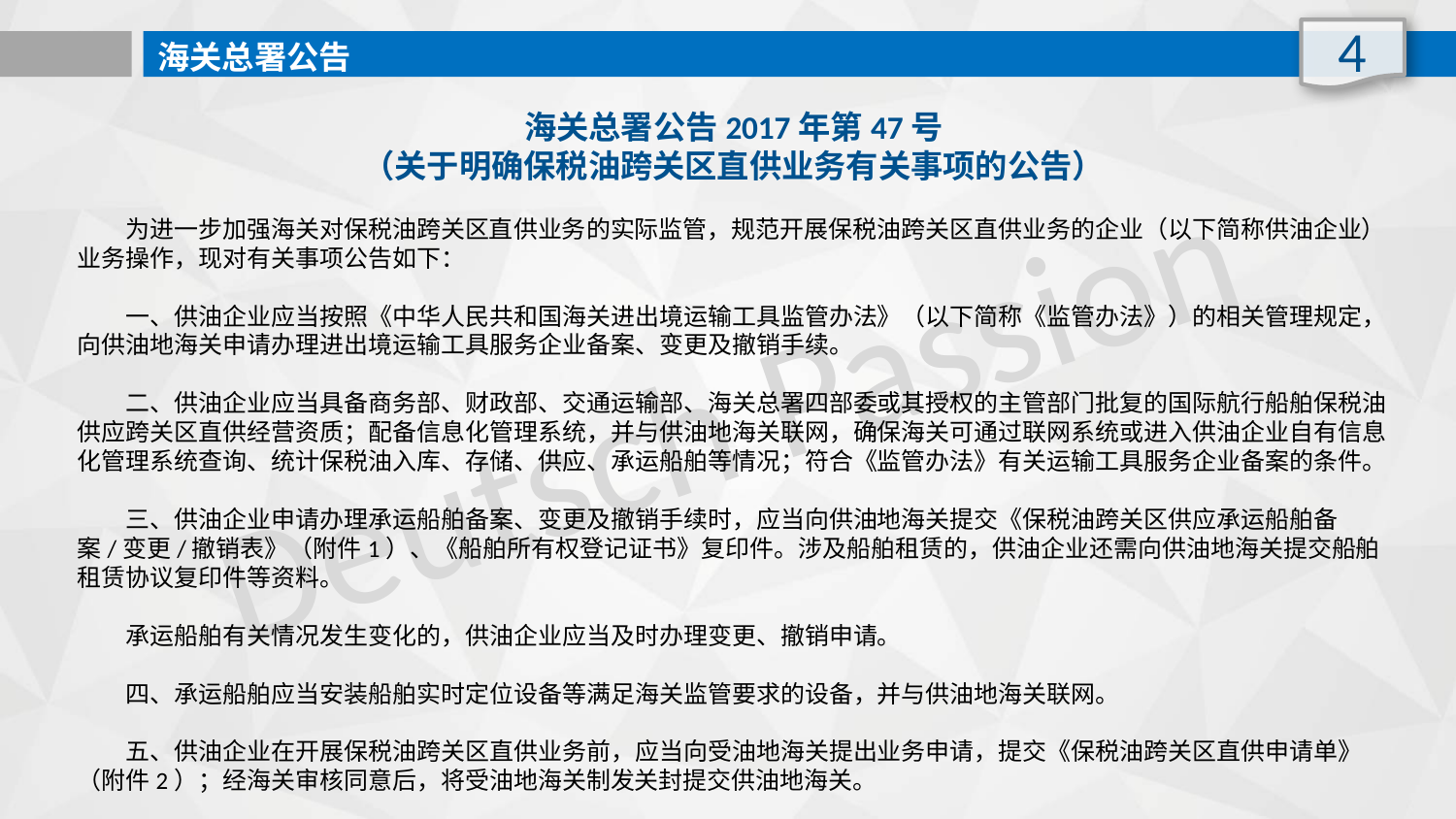

4

海关总署公告

海关总署公告2017年第47号
（关于明确保税油跨关区直供业务有关事项的公告）

　　为进一步加强海关对保税油跨关区直供业务的实际监管，规范开展保税油跨关区直供业务的企业（以下简称供油企业）业务操作，现对有关事项公告如下：

　　一、供油企业应当按照《中华人民共和国海关进出境运输工具监管办法》（以下简称《监管办法》）的相关管理规定，向供油地海关申请办理进出境运输工具服务企业备案、变更及撤销手续。

　　二、供油企业应当具备商务部、财政部、交通运输部、海关总署四部委或其授权的主管部门批复的国际航行船舶保税油供应跨关区直供经营资质；配备信息化管理系统，并与供油地海关联网，确保海关可通过联网系统或进入供油企业自有信息化管理系统查询、统计保税油入库、存储、供应、承运船舶等情况；符合《监管办法》有关运输工具服务企业备案的条件。

　　三、供油企业申请办理承运船舶备案、变更及撤销手续时，应当向供油地海关提交《保税油跨关区供应承运船舶备案/变更/撤销表》（附件1）、《船舶所有权登记证书》复印件。涉及船舶租赁的，供油企业还需向供油地海关提交船舶租赁协议复印件等资料。

　　承运船舶有关情况发生变化的，供油企业应当及时办理变更、撤销申请。

　　四、承运船舶应当安装船舶实时定位设备等满足海关监管要求的设备，并与供油地海关联网。

　　五、供油企业在开展保税油跨关区直供业务前，应当向受油地海关提出业务申请，提交《保税油跨关区直供申请单》（附件2）；经海关审核同意后，将受油地海关制发关封提交供油地海关。
Deutsch Passion